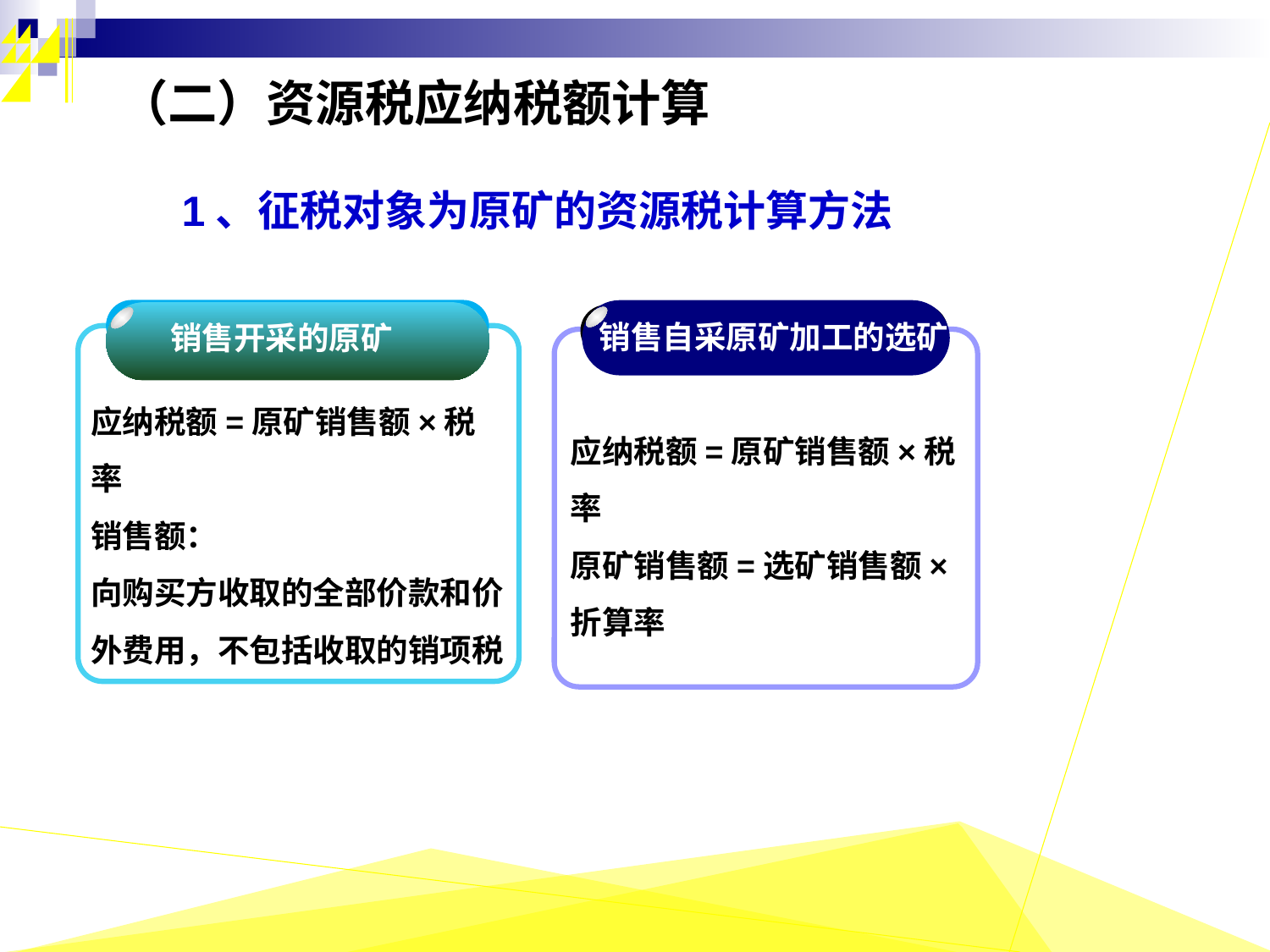

（二）资源税应纳税额计算

1、征税对象为原矿的资源税计算方法

    销售开采的原矿

应纳税额=原矿销售额×税率
销售额：
向购买方收取的全部价款和价
外费用，不包括收取的销项税

销售自采原矿加工的选矿

应纳税额=原矿销售额×税率
原矿销售额=选矿销售额×折算率